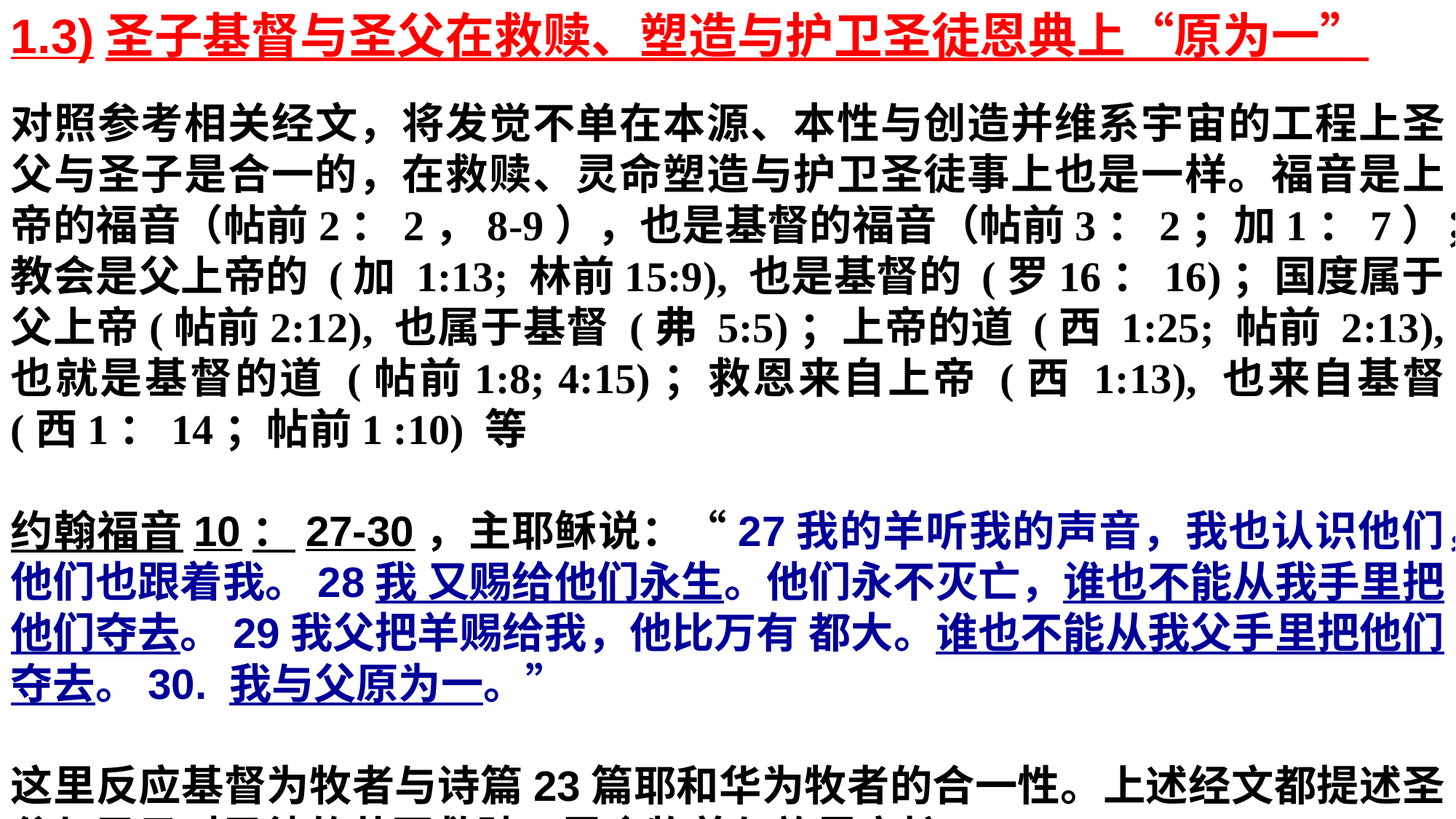

1.3)圣子基督与圣父在救赎、塑造与护卫圣徒恩典上“原为一”

对照参考相关经文，将发觉不单在本源、本性与创造并维系宇宙的工程上圣父与圣子是合一的，在救赎、灵命塑造与护卫圣徒事上也是一样。福音是上帝的福音（帖前2：2，8-9），也是基督的福音（帖前3：2；加1：7）；教会是父上帝的 (加 1:13; 林前15:9), 也是基督的 (罗16：16)；国度属于父上帝(帖前2:12), 也属于基督 (弗 5:5)；上帝的道 (西 1:25; 帖前 2:13), 也就是基督的道 (帖前1:8; 4:15)；救恩来自上帝 (西 1:13), 也来自基督 (西1：14；帖前1 :10) 等

约翰福音10：27-30，主耶稣说：“27我的羊听我的声音，我也认识他们，他们也跟着我。28我 又赐给他们永生。他们永不灭亡，谁也不能从我手里把他们夺去。29我父把羊赐给我，他比万有 都大。谁也不能从我父手里把他们夺去。30. 我与父原为一。”

这里反应基督为牧者与诗篇23篇耶和华为牧者的合一性。上述经文都提述圣父与圣子对圣徒的共同救赎、灵命牧养与施恩守护。